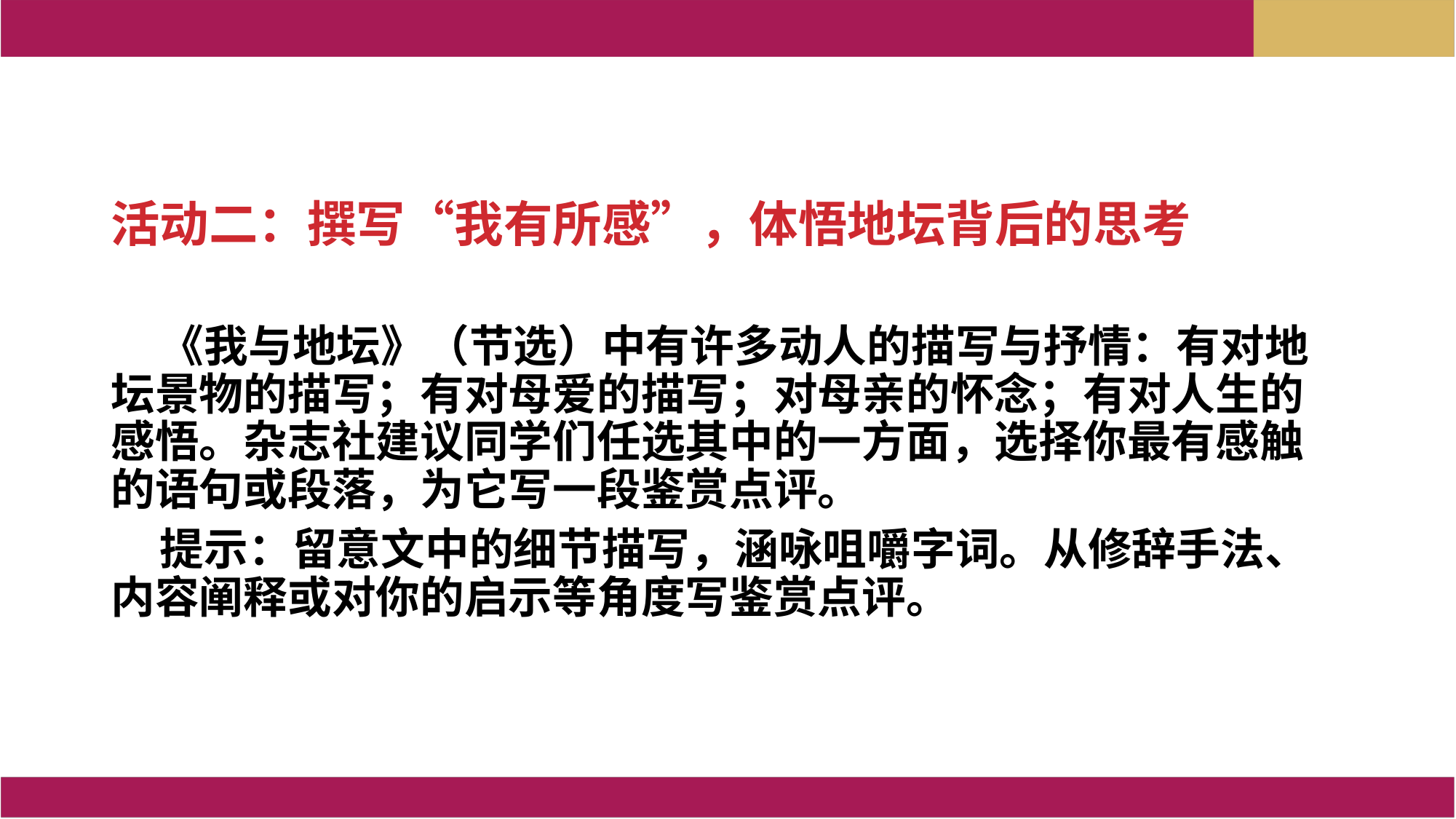

活动二：撰写“我有所感”，体悟地坛背后的思考

《我与地坛》（节选）中有许多动人的描写与抒情：有对地坛景物的描写；有对母爱的描写；对母亲的怀念；有对人生的感悟。杂志社建议同学们任选其中的一方面，选择你最有感触的语句或段落，为它写一段鉴赏点评。
提示：留意文中的细节描写，涵咏咀嚼字词。从修辞手法、内容阐释或对你的启示等角度写鉴赏点评。